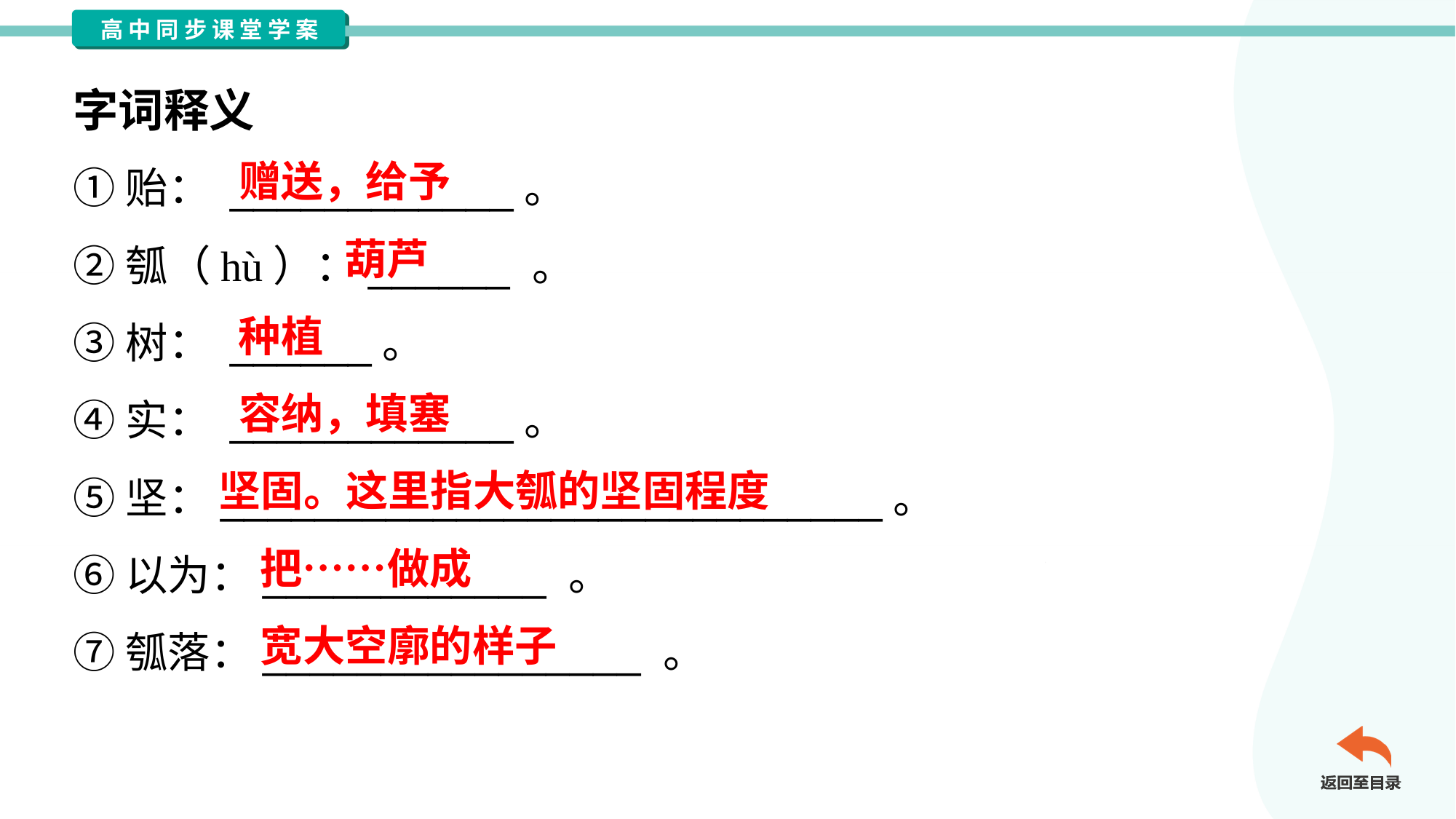

字词释义
赠送，给予
①贻： ____________。
②瓠（hù）：______ 。
③树： ______。
④实： ____________。
⑤坚：____________________________。
⑥以为：____________ 。
⑦瓠落：________________ 。
葫芦
种植
容纳，填塞
坚固。这里指大瓠的坚固程度
把……做成
宽大空廓的样子